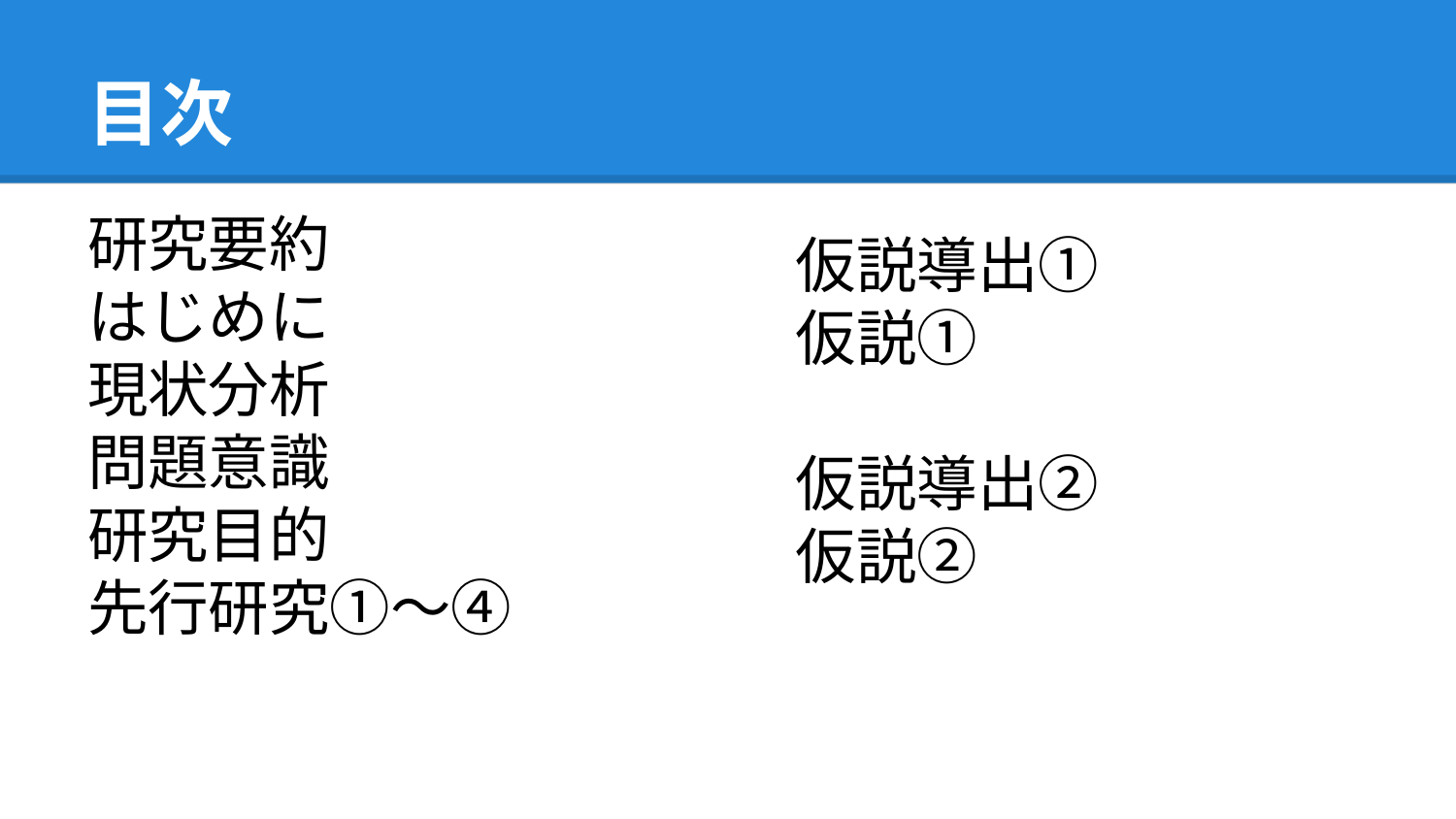

# 目次
研究要約
はじめに
現状分析
問題意識
研究目的
先行研究①～④

仮説導出①
仮説①

仮説導出②
仮説②